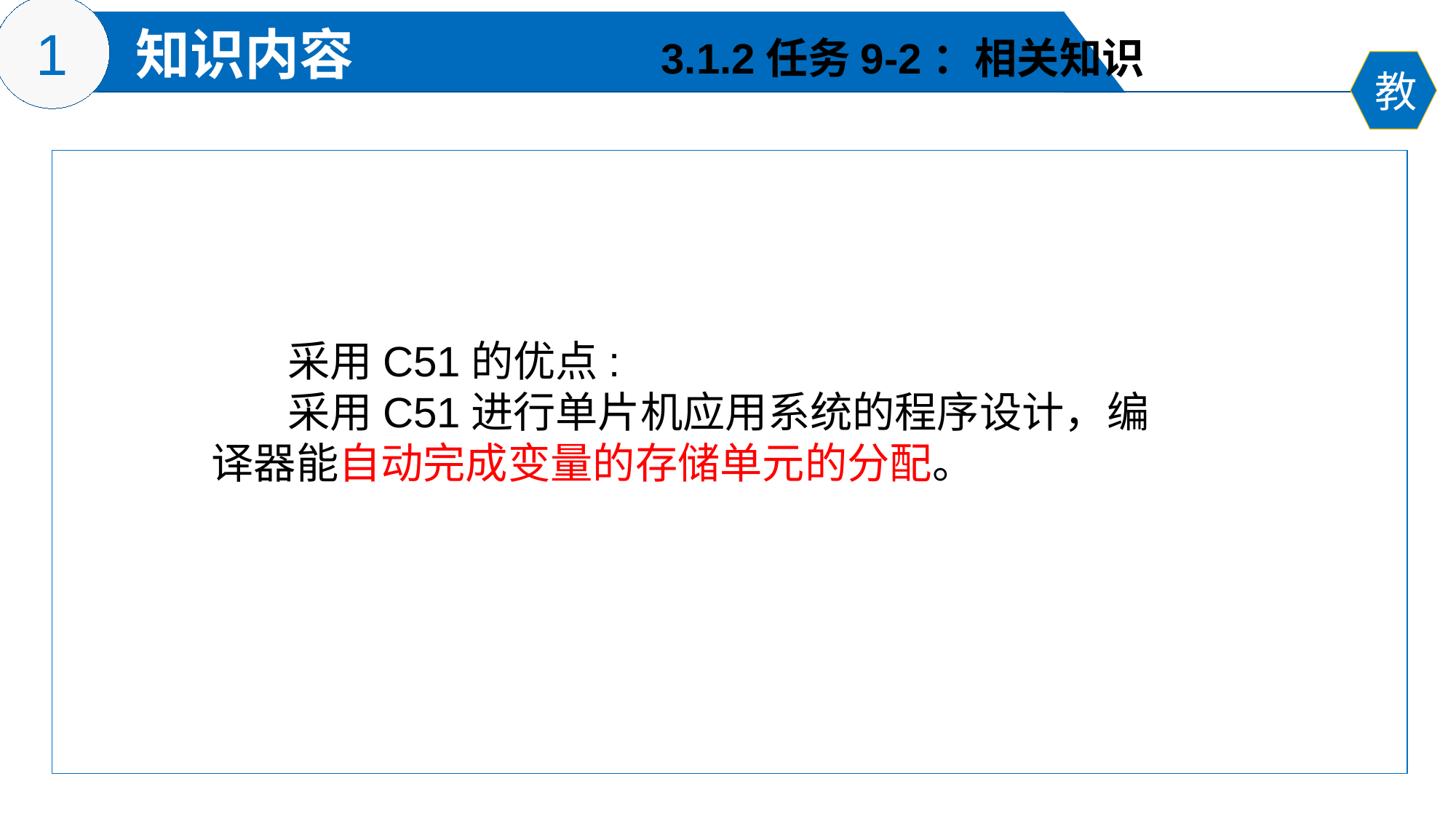

3.1.2任务9-2：相关知识
       采用C51的优点:
       采用C51进行单片机应用系统的程序设计，编译器能自动完成变量的存储单元的分配。